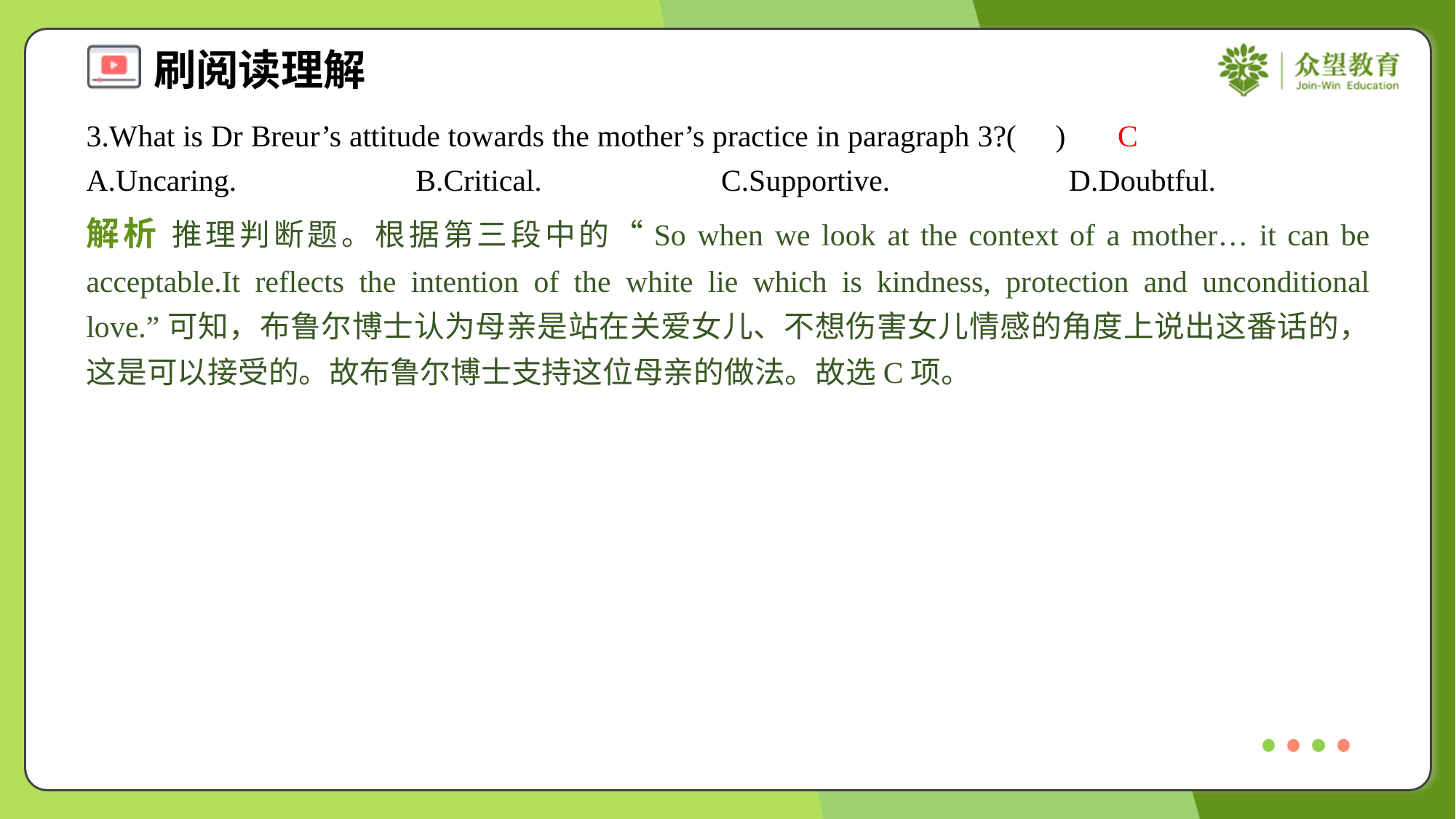

3.What is Dr Breur’s attitude towards the mother’s practice in paragraph 3?(     )
C
A.Uncaring.	B.Critical.	C.Supportive.	D.Doubtful.
解析 推理判断题。根据第三段中的“So when we look at the context of a mother… it can be acceptable.It reflects the intention of the white lie which is kindness, protection and unconditional love.”可知，布鲁尔博士认为母亲是站在关爱女儿、不想伤害女儿情感的角度上说出这番话的，这是可以接受的。故布鲁尔博士支持这位母亲的做法。故选C项。